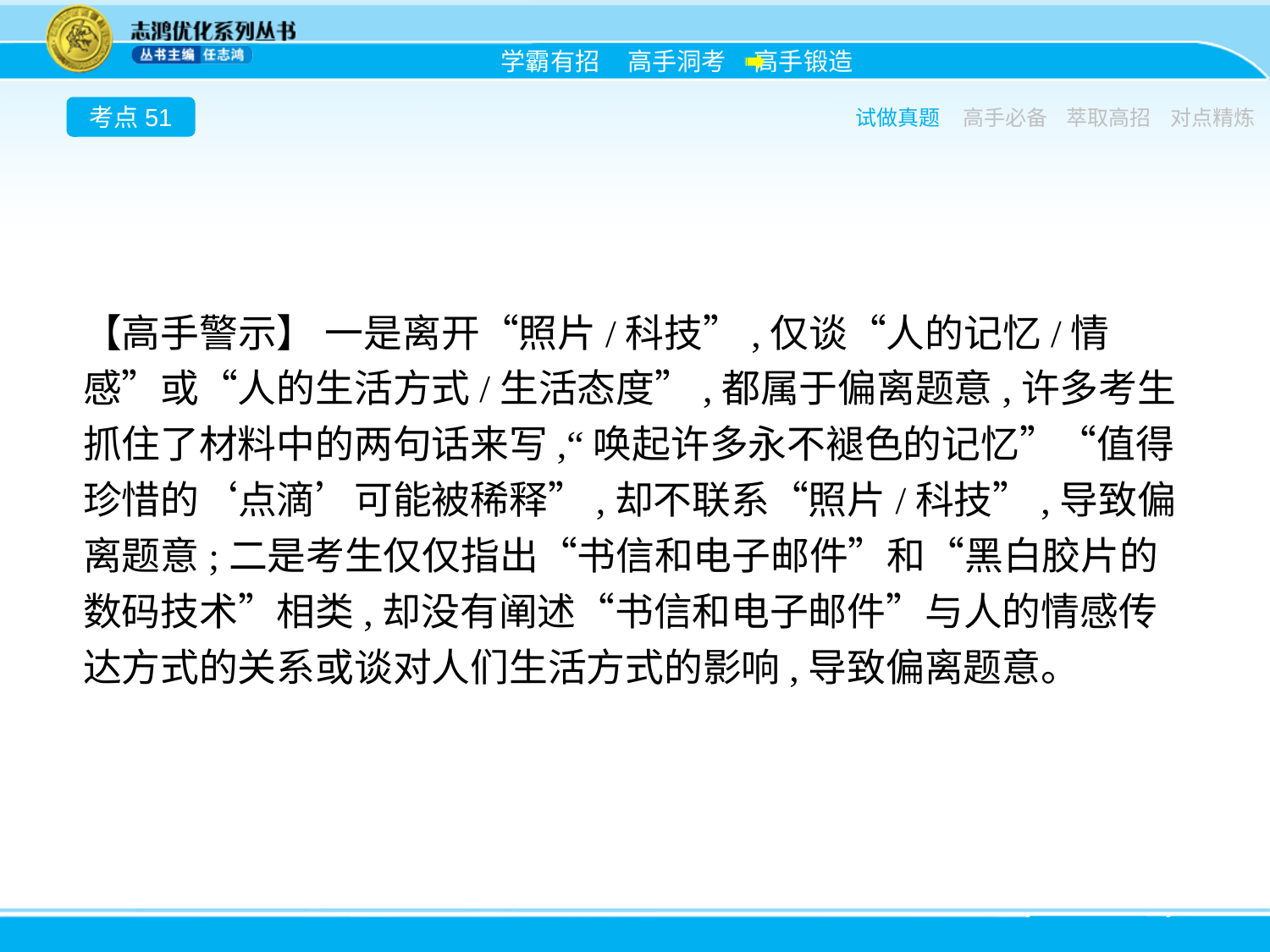

考点51
试做真题
高手必备
萃取高招
对点精炼
【高手警示】 一是离开“照片/科技”,仅谈“人的记忆/情感”或“人的生活方式/生活态度”,都属于偏离题意,许多考生抓住了材料中的两句话来写,“唤起许多永不褪色的记忆”“值得珍惜的‘点滴’可能被稀释”,却不联系“照片/科技”,导致偏离题意;二是考生仅仅指出“书信和电子邮件”和“黑白胶片的数码技术”相类,却没有阐述“书信和电子邮件”与人的情感传达方式的关系或谈对人们生活方式的影响,导致偏离题意。